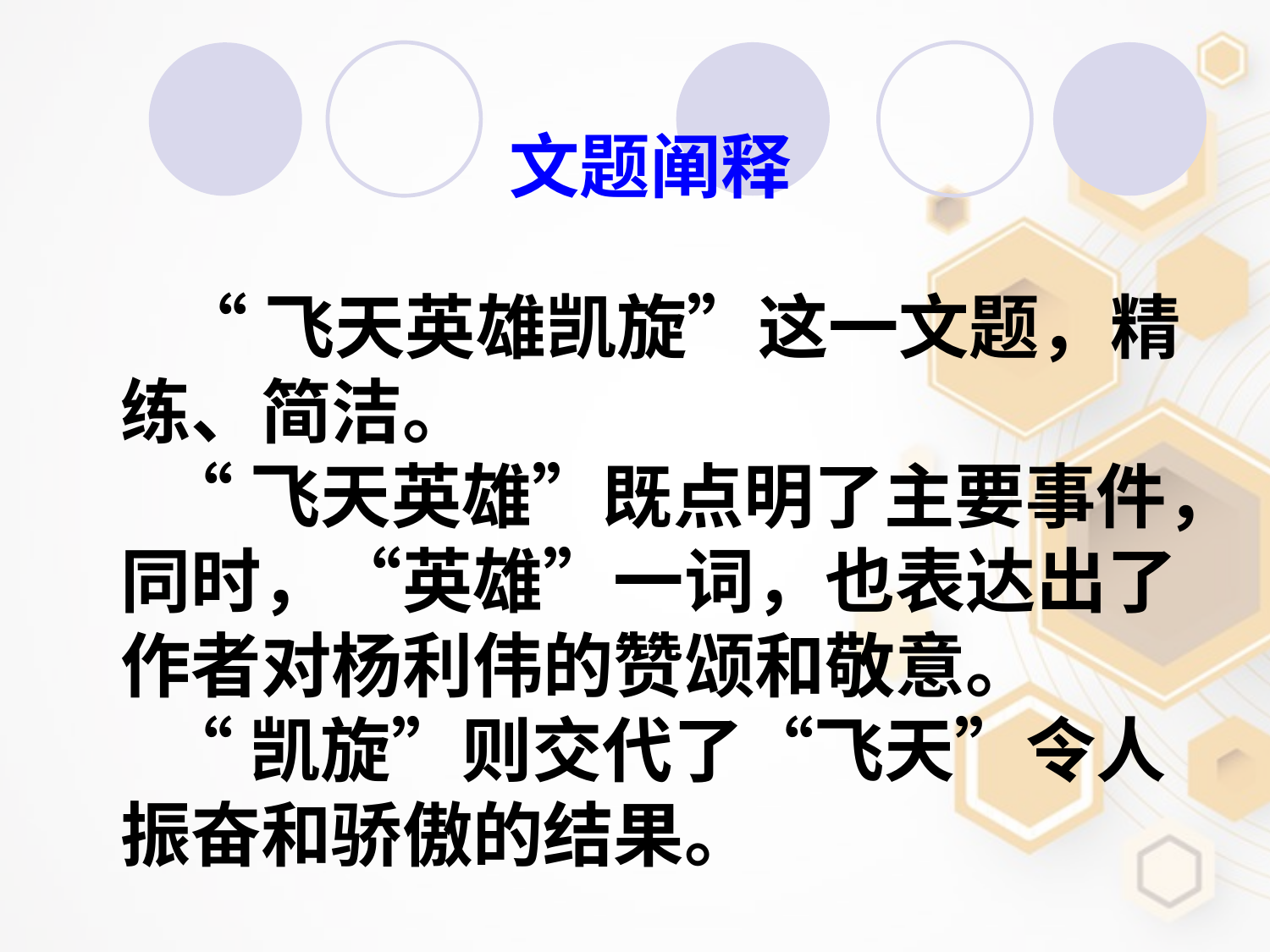

文题阐释
 “飞天英雄凯旋”这一文题，精练、简洁。
“飞天英雄”既点明了主要事件，同时，“英雄”一词，也表达出了作者对杨利伟的赞颂和敬意。
“凯旋”则交代了“飞天”令人振奋和骄傲的结果。